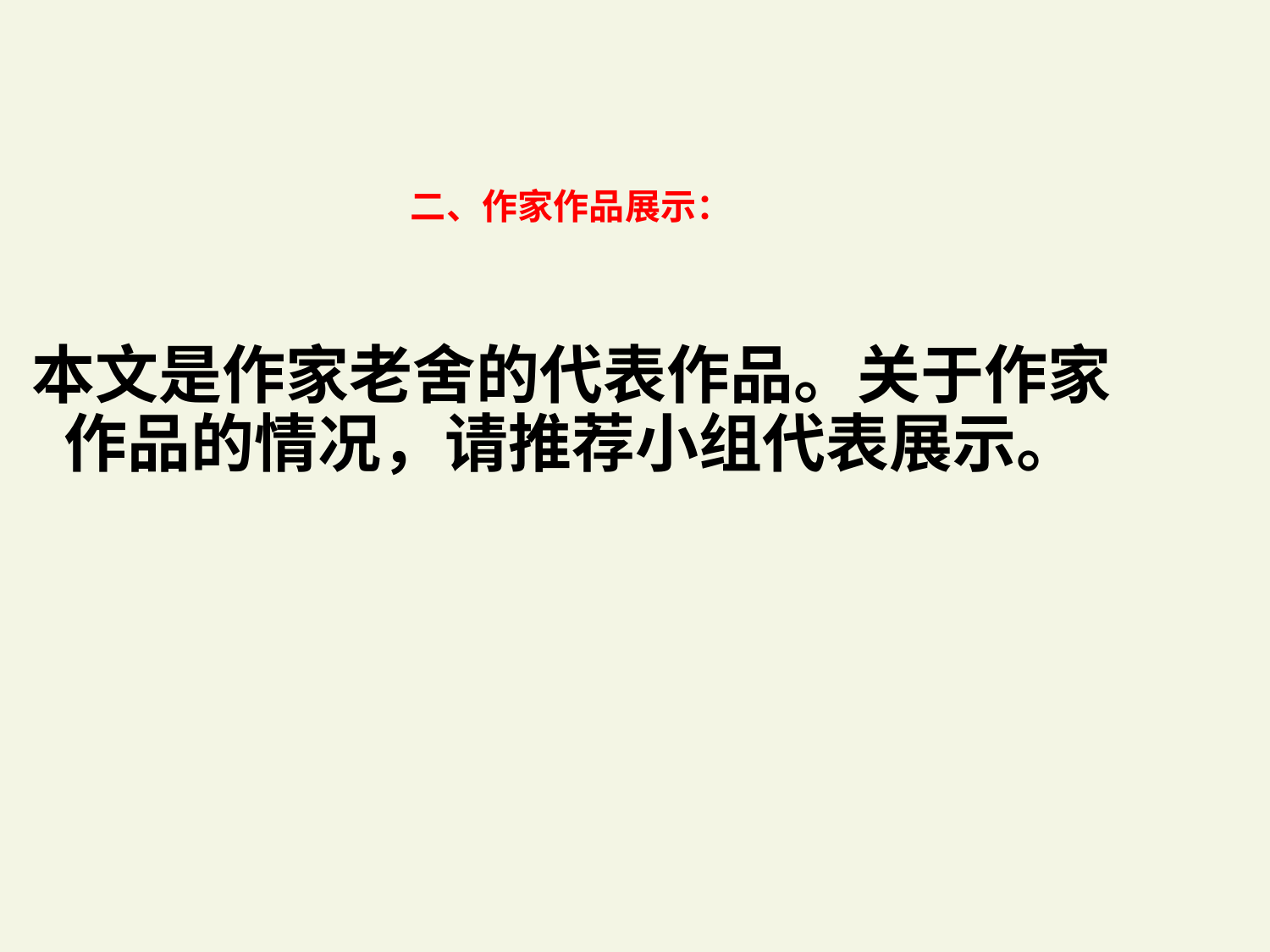

二、作家作品展示：
本文是作家老舍的代表作品。关于作家作品的情况，请推荐小组代表展示。